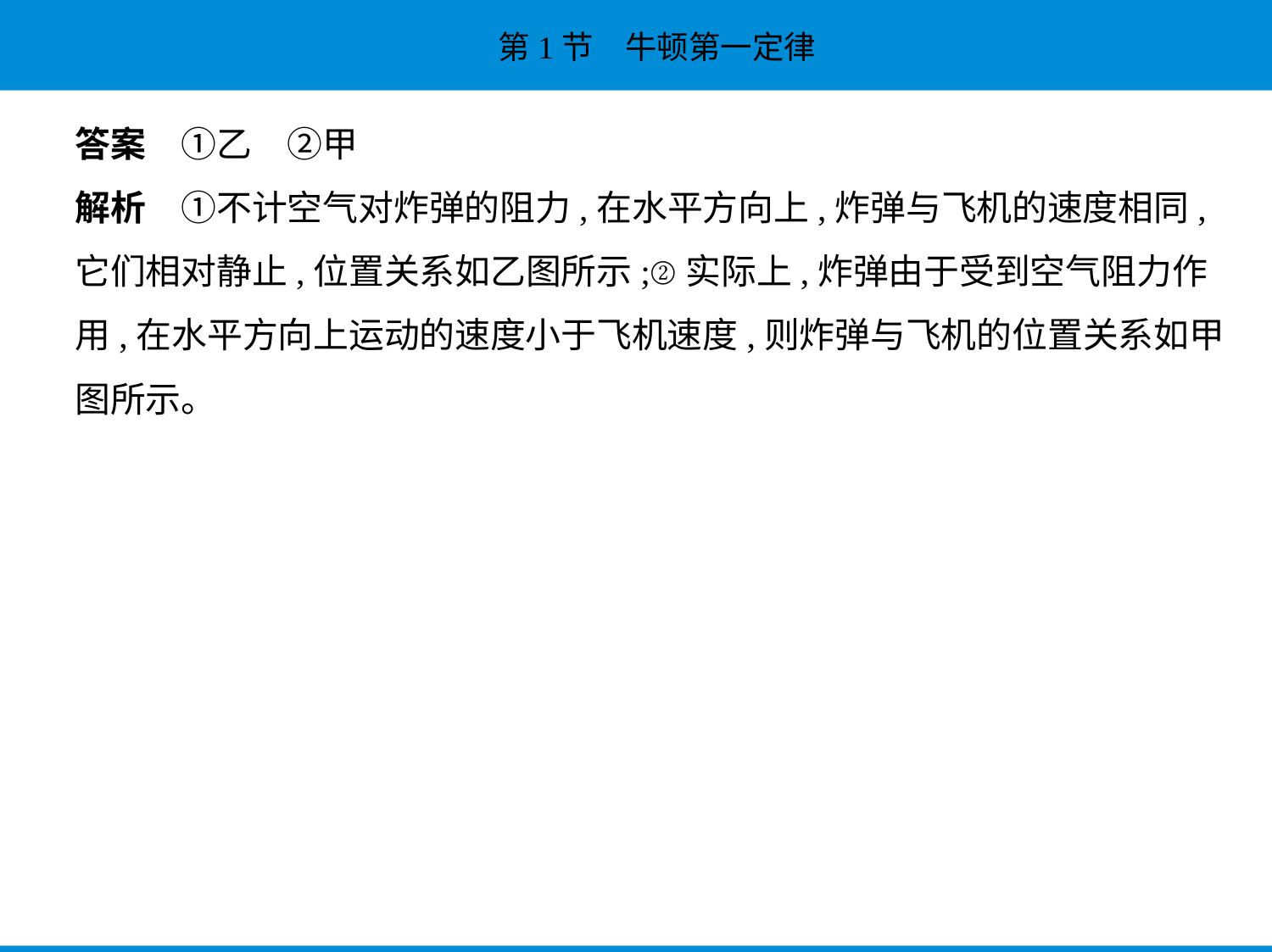

答案　①乙　②甲
解析　①不计空气对炸弹的阻力,在水平方向上,炸弹与飞机的速度相同,
它们相对静止,位置关系如乙图所示;②实际上,炸弹由于受到空气阻力作
用,在水平方向上运动的速度小于飞机速度,则炸弹与飞机的位置关系如甲
图所示。